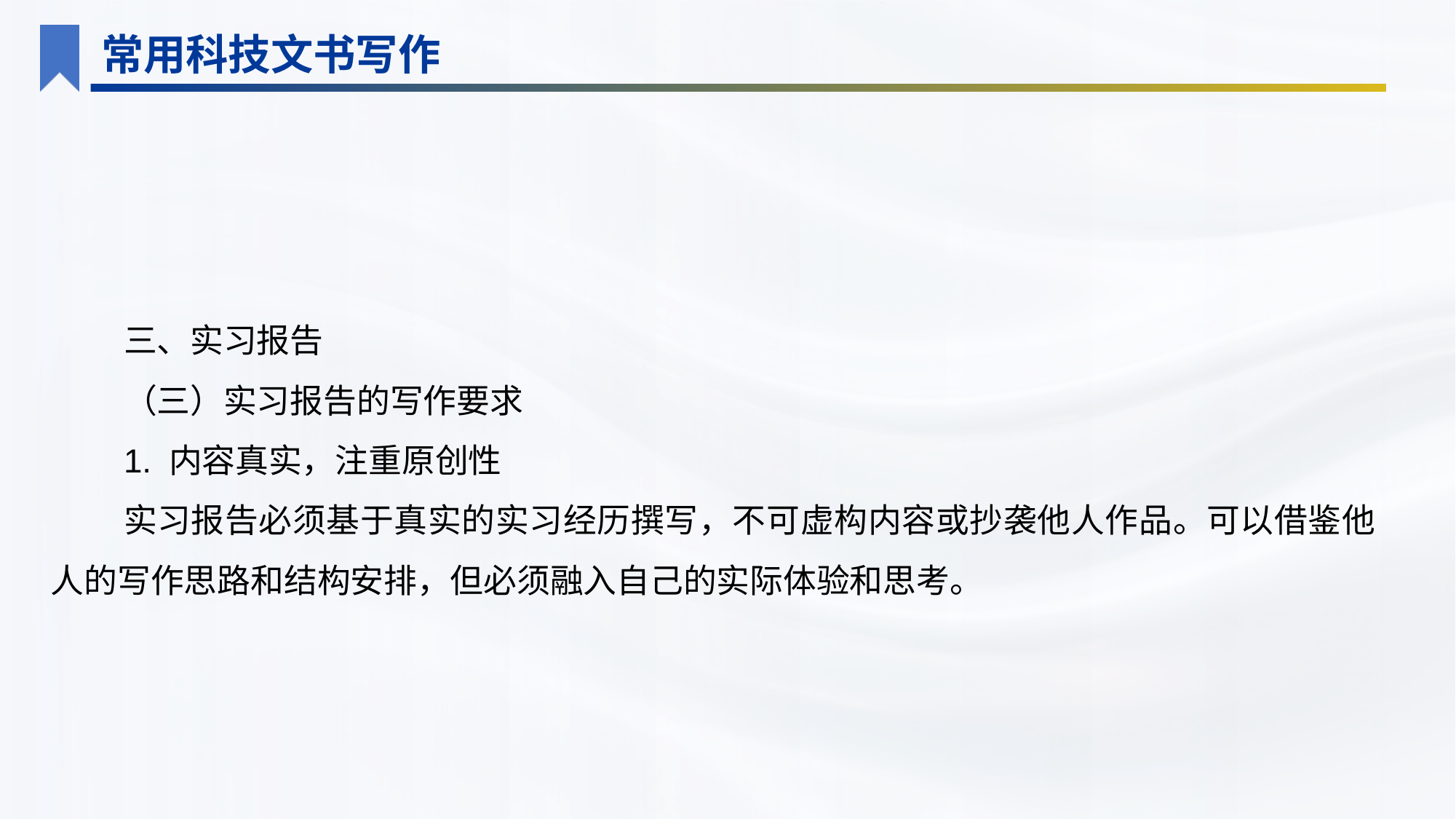

常用科技文书写作
三、实习报告
（三）实习报告的写作要求
1. 内容真实，注重原创性
实习报告必须基于真实的实习经历撰写，不可虚构内容或抄袭他人作品。可以借鉴他人的写作思路和结构安排，但必须融入自己的实际体验和思考。